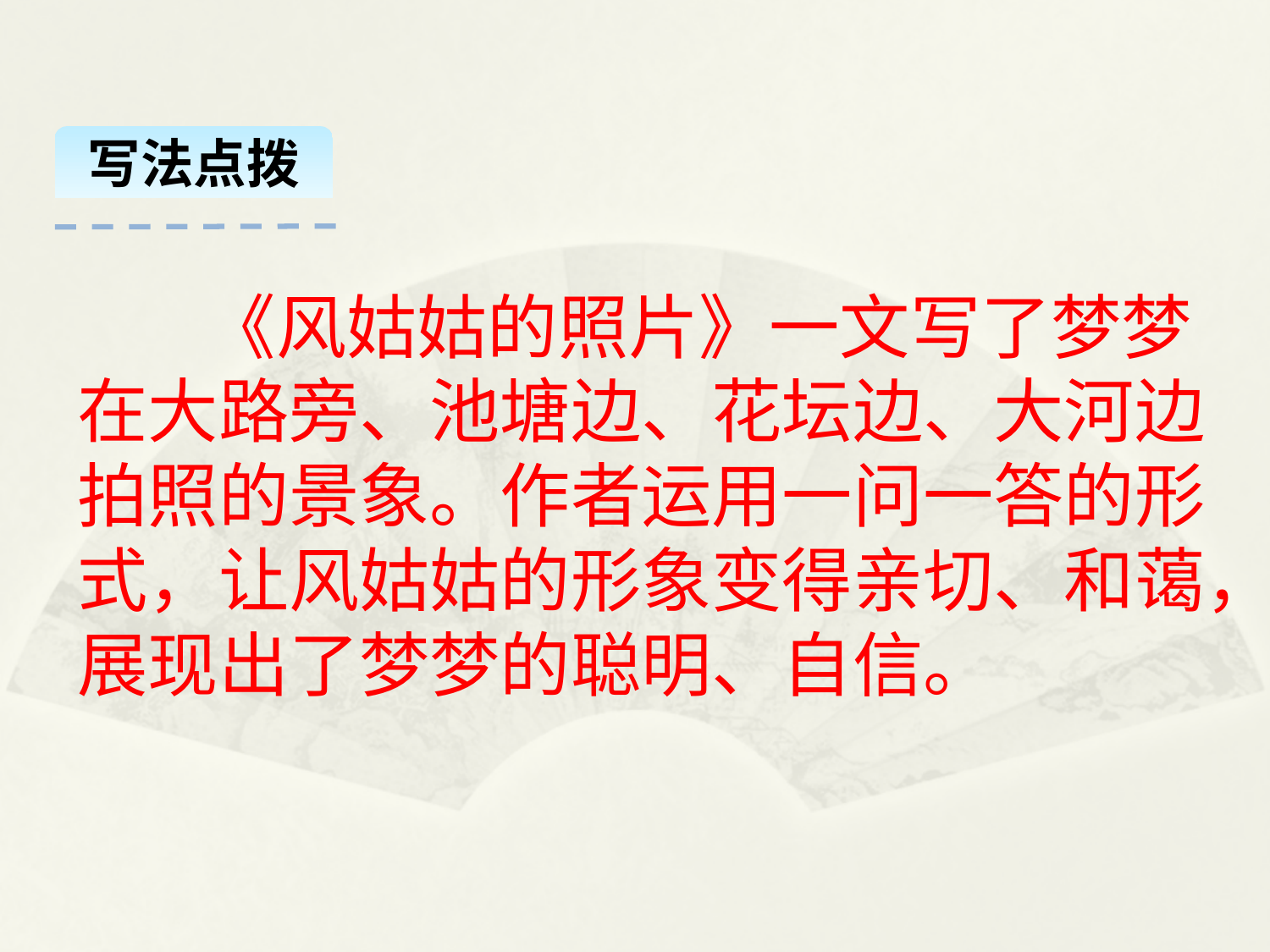

写法点拨

       《风姑姑的照片》一文写了梦梦在大路旁、池塘边、花坛边、大河边拍照的景象。作者运用一问一答的形式，让风姑姑的形象变得亲切、和蔼，展现出了梦梦的聪明、自信。